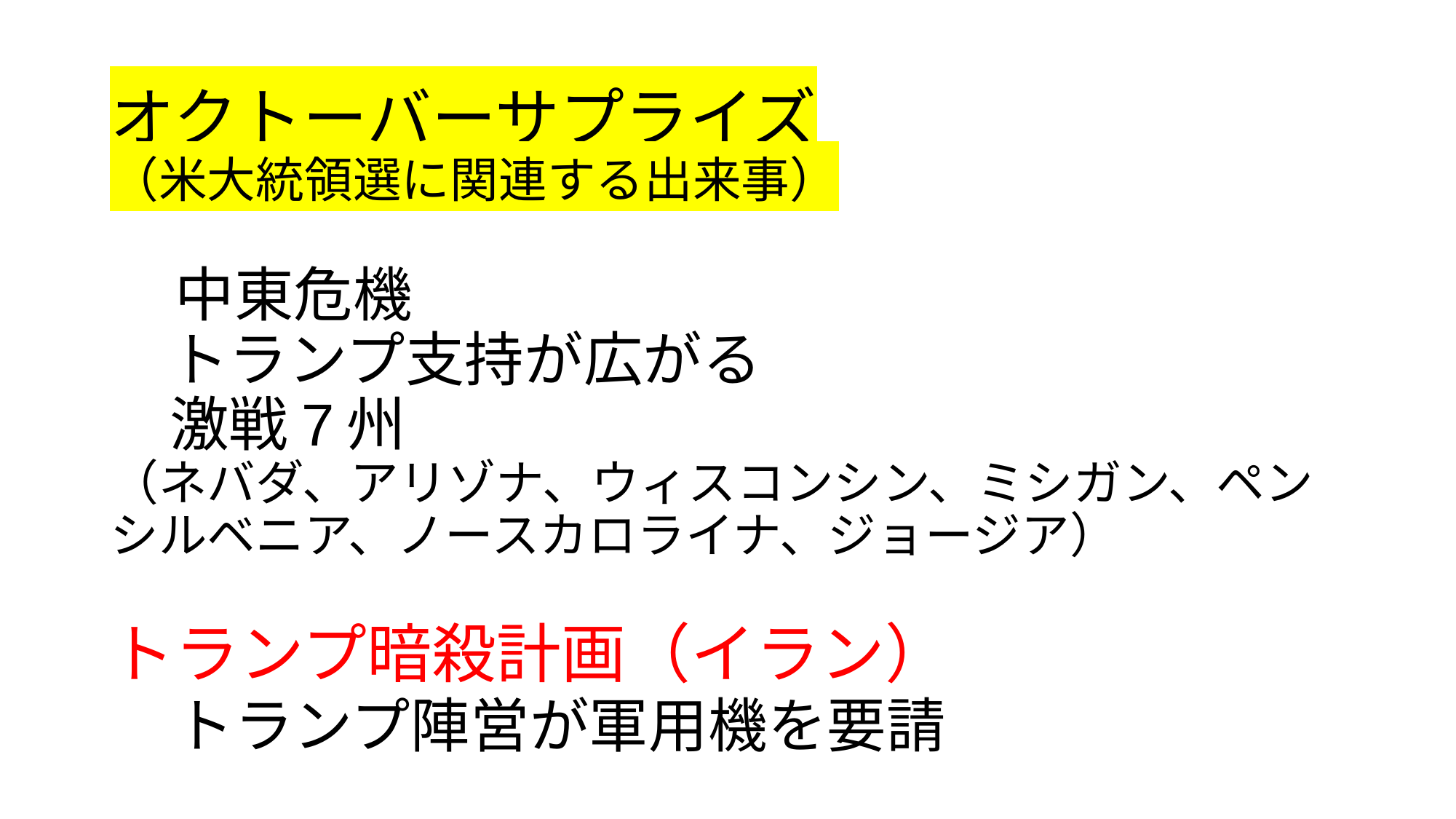

# オクトーバーサプライズ （米大統領選に関連する出来事） 　中東危機 　トランプ支持が広がる 　激戦7州 （ネバダ、アリゾナ、ウィスコンシン、ミシガン、ペンシルベニア、ノースカロライナ、ジョージア） トランプ暗殺計画（イラン） 　トランプ陣営が軍用機を要請